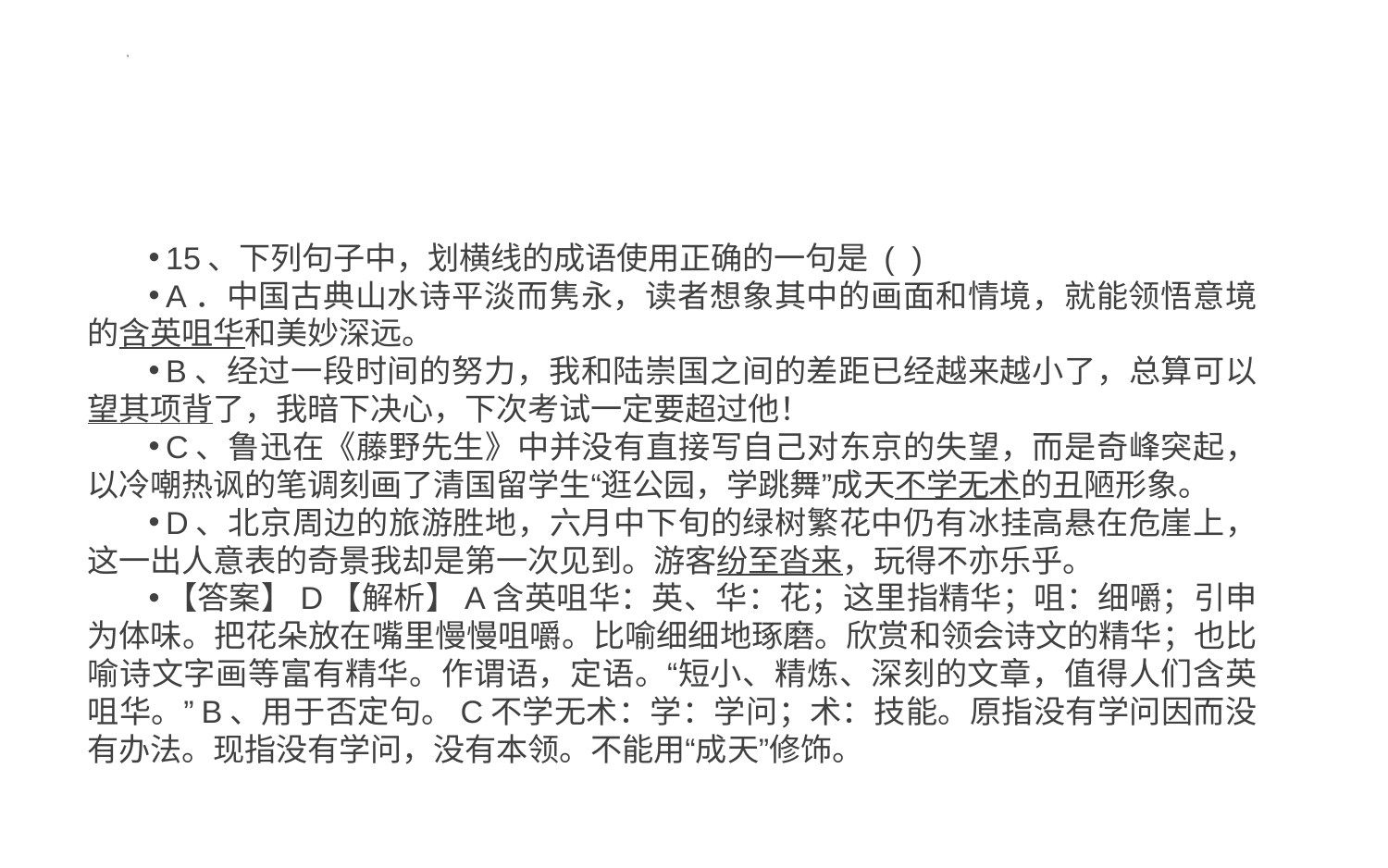

#
15、下列句子中，划横线的成语使用正确的一句是 (  )
A．中国古典山水诗平淡而隽永，读者想象其中的画面和情境，就能领悟意境的含英咀华和美妙深远。
B、经过一段时间的努力，我和陆崇国之间的差距已经越来越小了，总算可以望其项背了，我暗下决心，下次考试一定要超过他！
C、鲁迅在《藤野先生》中并没有直接写自己对东京的失望，而是奇峰突起，以冷嘲热讽的笔调刻画了清国留学生“逛公园，学跳舞”成天不学无术的丑陋形象。
D、北京周边的旅游胜地，六月中下旬的绿树繁花中仍有冰挂高悬在危崖上，这一出人意表的奇景我却是第一次见到。游客纷至沓来，玩得不亦乐乎。
【答案】D【解析】A含英咀华：英、华：花；这里指精华；咀：细嚼；引申为体味。把花朵放在嘴里慢慢咀嚼。比喻细细地琢磨。欣赏和领会诗文的精华；也比喻诗文字画等富有精华。作谓语，定语。“短小、精炼、深刻的文章，值得人们含英咀华。”B、用于否定句。C不学无术：学：学问；术：技能。原指没有学问因而没有办法。现指没有学问，没有本领。不能用“成天”修饰。